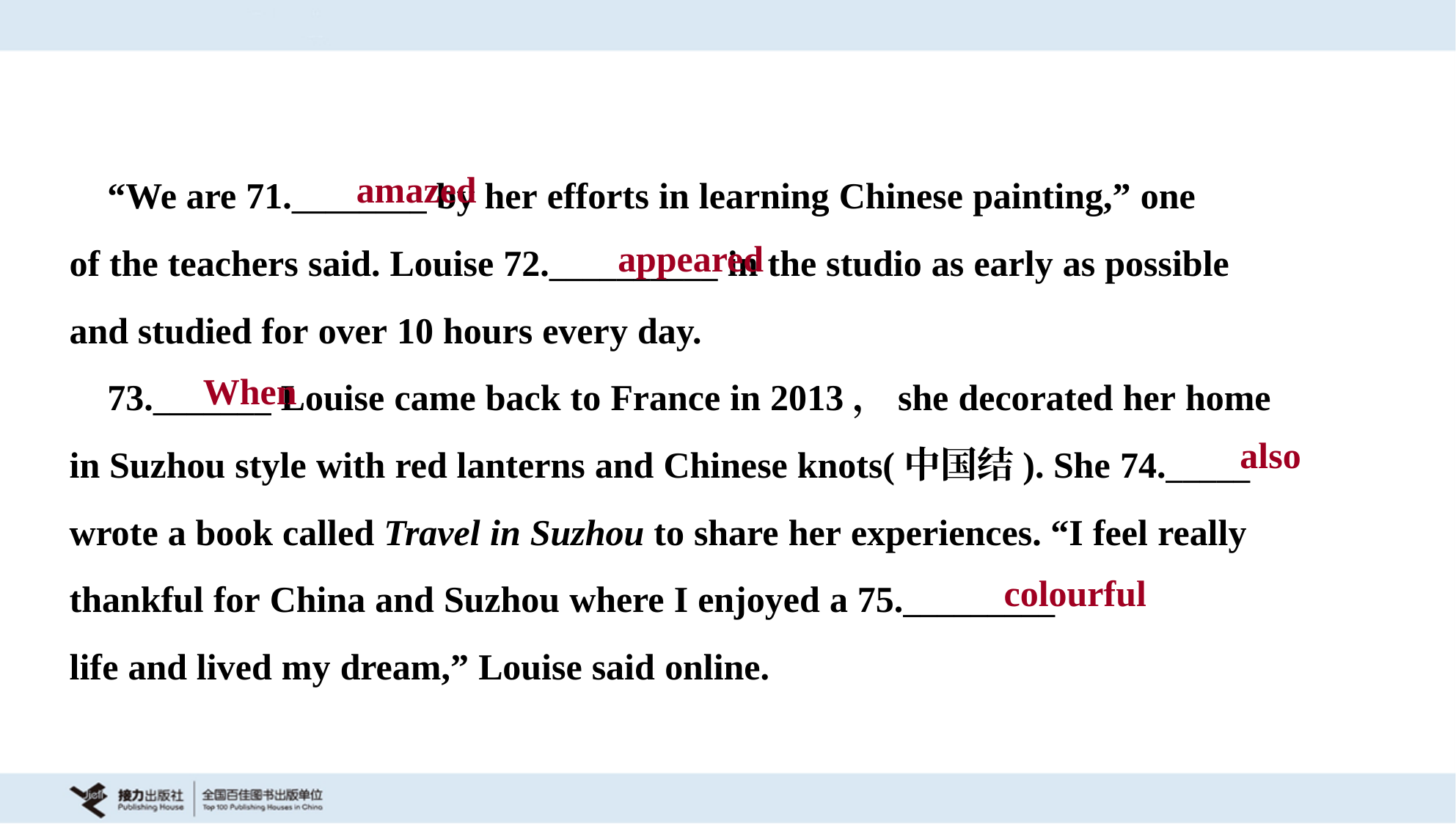

amazed
    “We are 71.________ by her efforts in learning Chinese painting,” one
of the teachers said. Louise 72.__________ in the studio as early as possible
and studied for over 10 hours every day.
    73._______ Louise came back to France in 2013，she decorated her home
in Suzhou style with red lanterns and Chinese knots(中国结). She 74._____
wrote a book called Travel in Suzhou to share her experiences. “I feel really
thankful for China and Suzhou where I enjoyed a 75._________
life and lived my dream,” Louise said online.
appeared
When
also
colourful